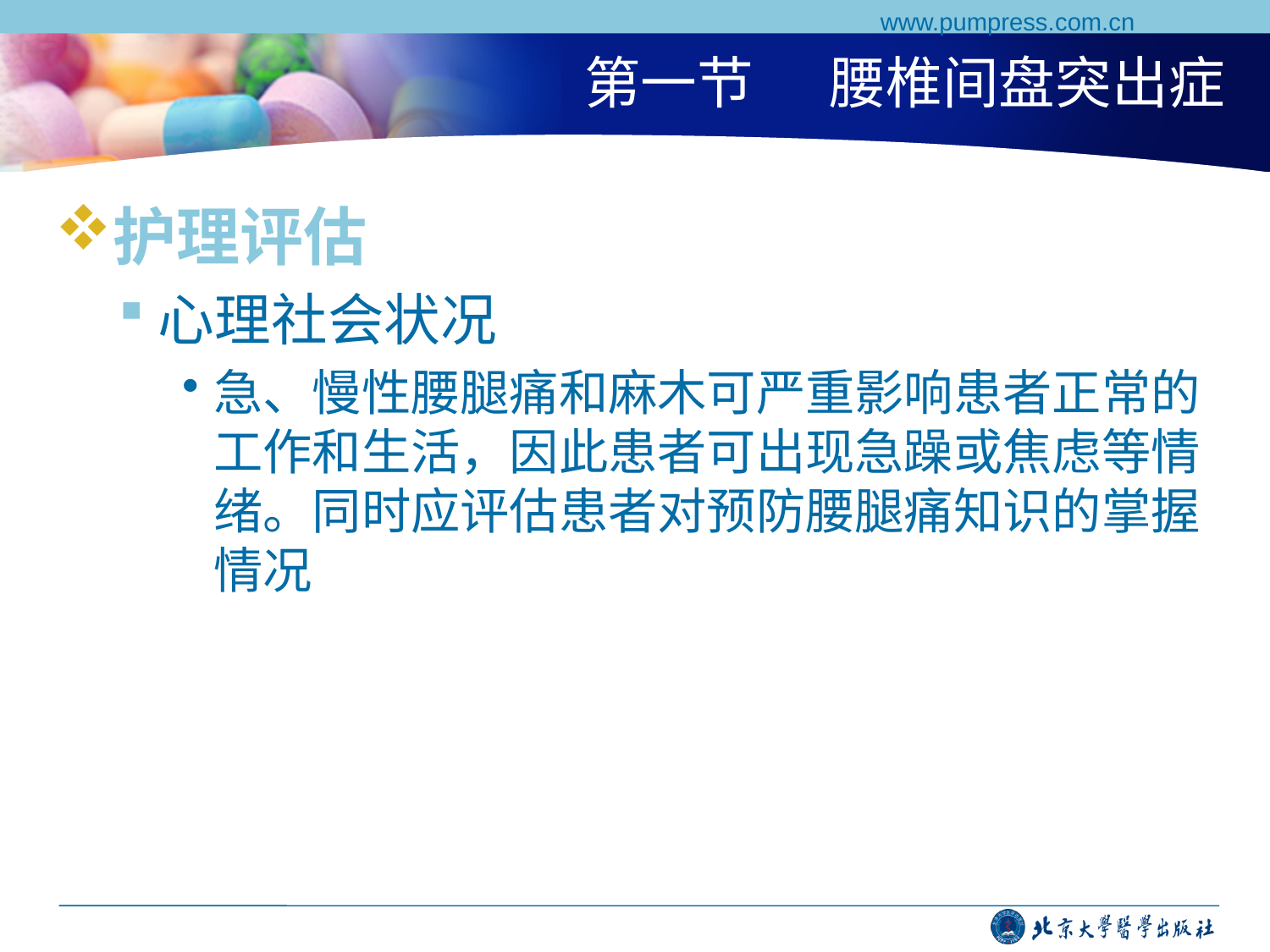

www.pumpress.com.cn
# 第一节      腰椎间盘突出症
护理评估
心理社会状况
急、慢性腰腿痛和麻木可严重影响患者正常的工作和生活，因此患者可出现急躁或焦虑等情绪。同时应评估患者对预防腰腿痛知识的掌握情况